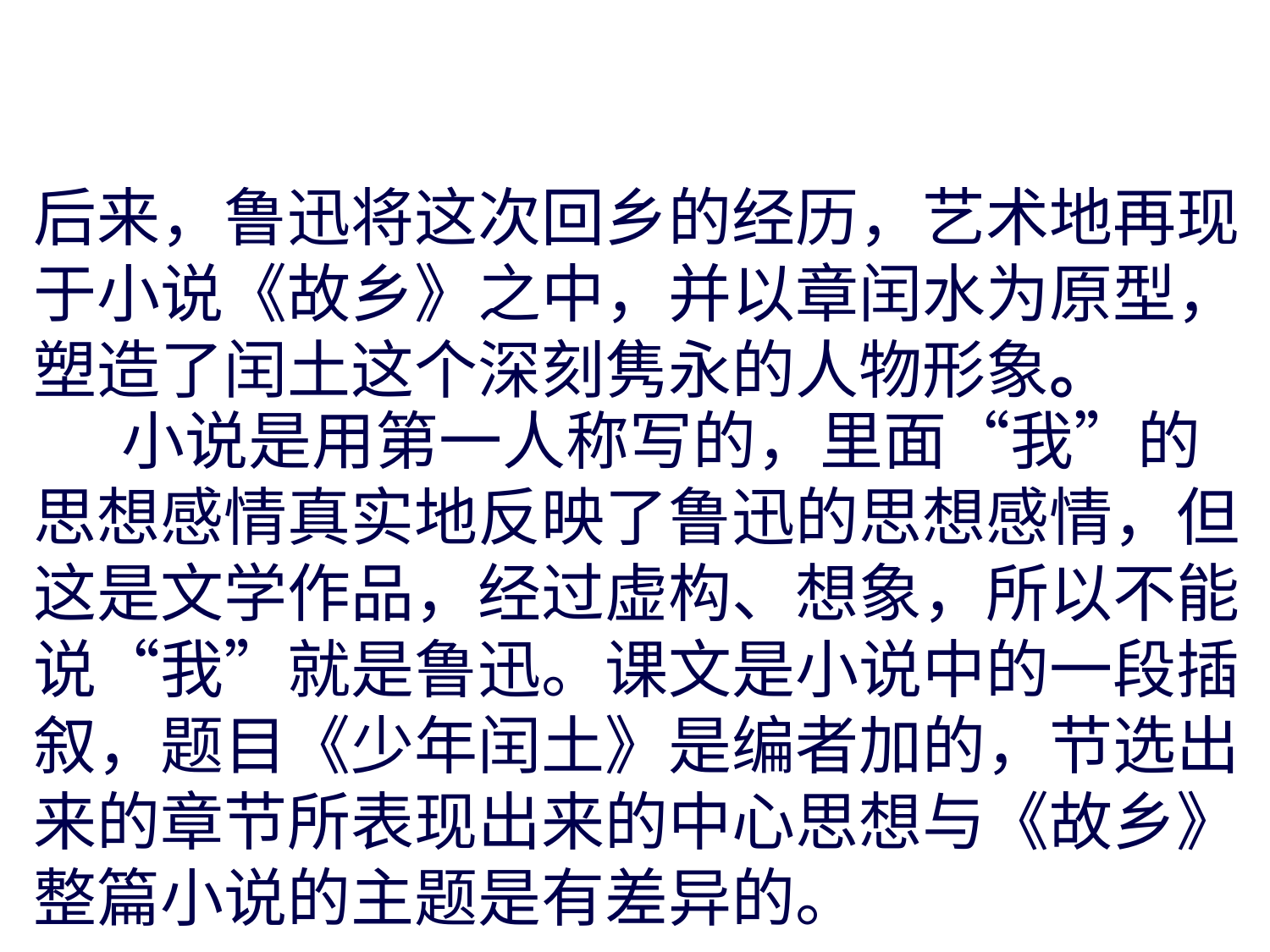

后来，鲁迅将这次回乡的经历，艺术地再现于小说《故乡》之中，并以章闰水为原型，塑造了闰土这个深刻隽永的人物形象。
  小说是用第一人称写的，里面“我”的思想感情真实地反映了鲁迅的思想感情，但这是文学作品，经过虚构、想象，所以不能说“我”就是鲁迅。课文是小说中的一段插叙，题目《少年闰土》是编者加的，节选出来的章节所表现出来的中心思想与《故乡》整篇小说的主题是有差异的。